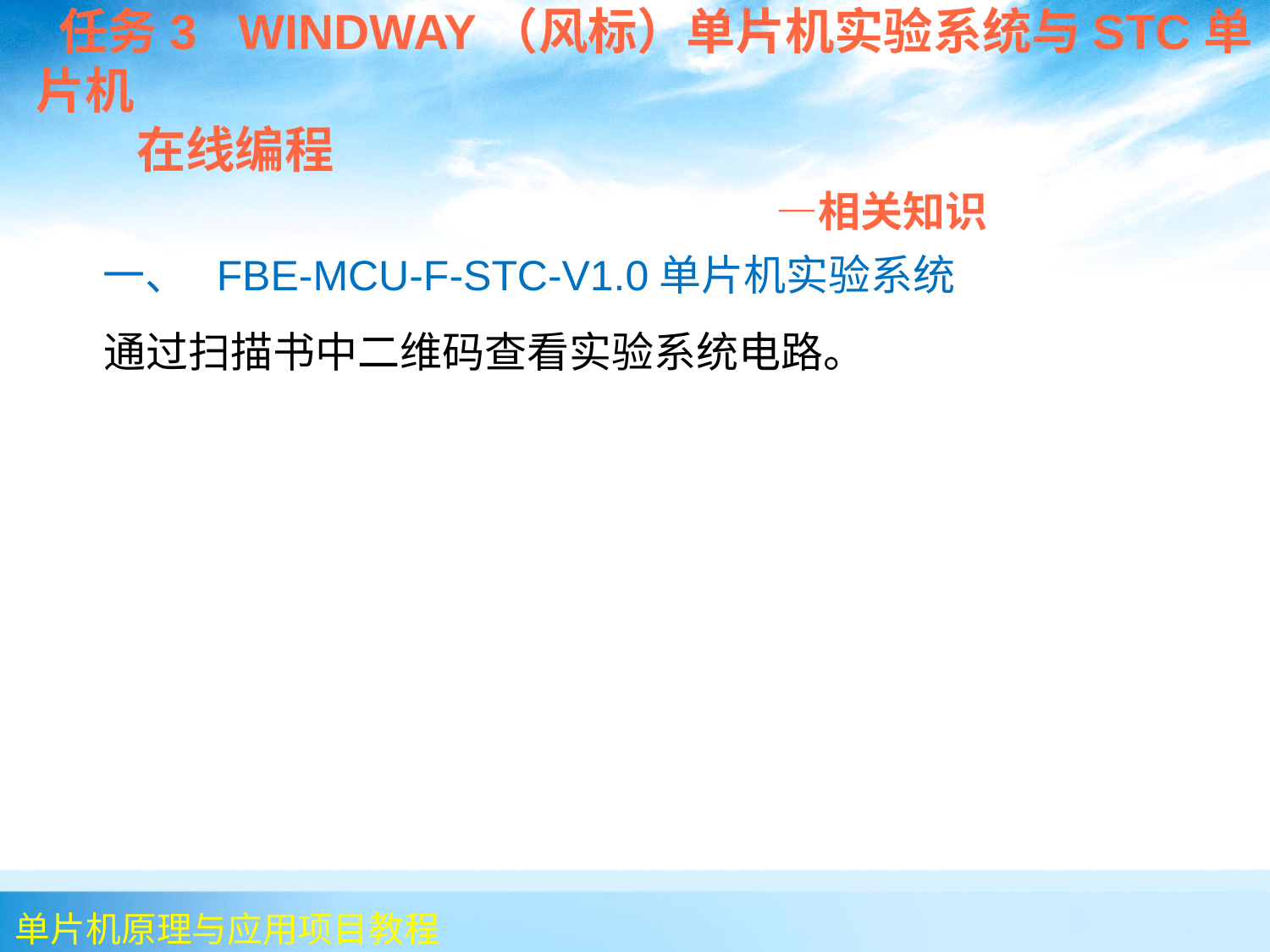

任务3   WINDWAY（风标）单片机实验系统与STC单片机
         在线编程
                                                                  —相关知识
    一、  FBE-MCU-F-STC-V1.0单片机实验系统
    通过扫描书中二维码查看实验系统电路。